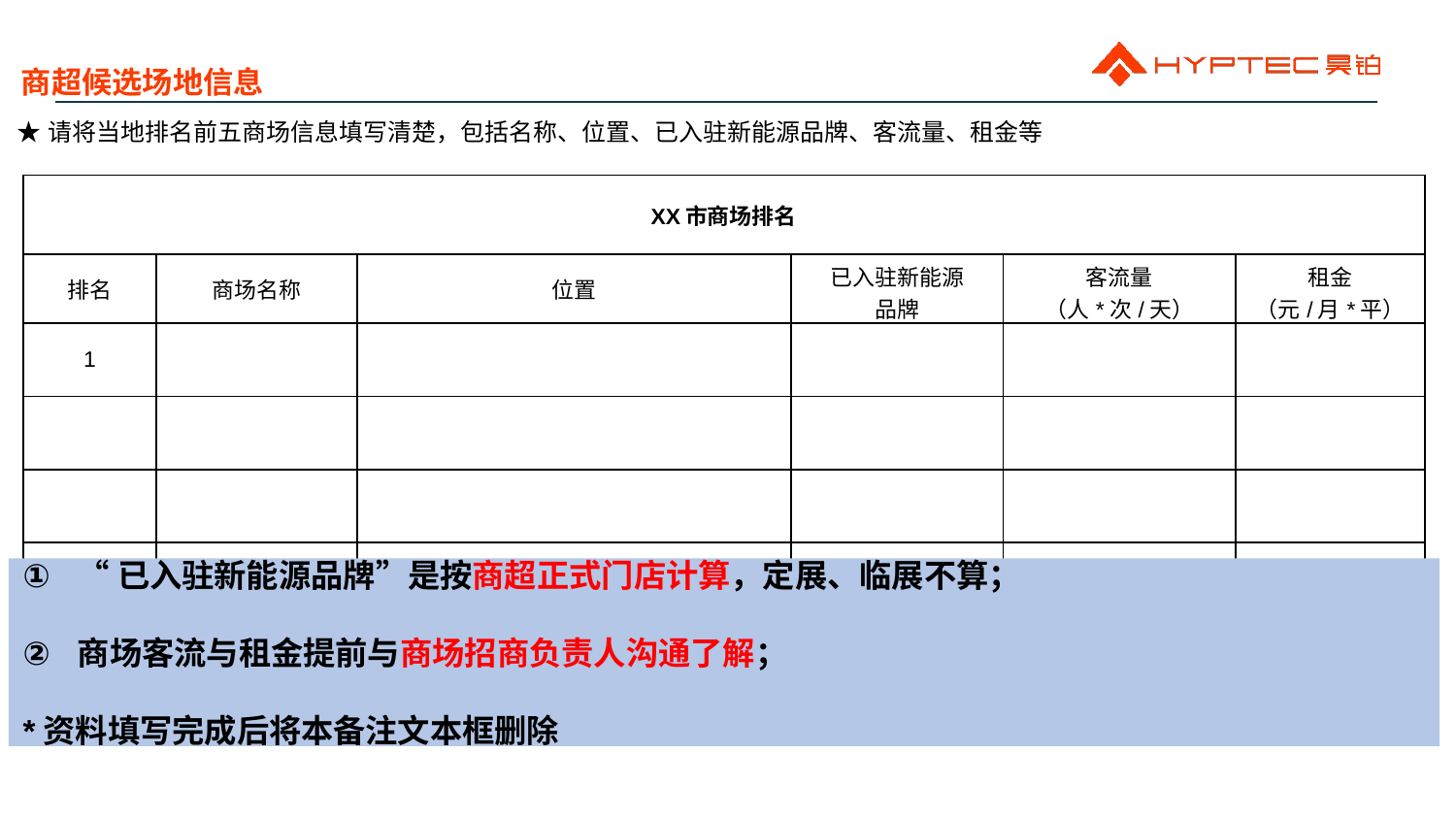

商超候选场地信息
| ★请将当地排名前五商场信息填写清楚，包括名称、位置、已入驻新能源品牌、客流量、租金等 |
| --- |
| XX市商场排名 |  |  |  |  |  |
| --- | --- | --- | --- | --- | --- |
| 排名 | 商场名称 | 位置 | 已入驻新能源 品牌 | 客流量 （人\*次/天） | 租金 （元/月\*平） |
| 1 |  |  |  |  |  |
|  |  |  |  |  |  |
|  |  |  |  |  |  |
|  |  |  |  |  |  |
|  |  |  |  |  |  |
“已入驻新能源品牌”是按商超正式门店计算，定展、临展不算；

商场客流与租金提前与商场招商负责人沟通了解；

*资料填写完成后将本备注文本框删除